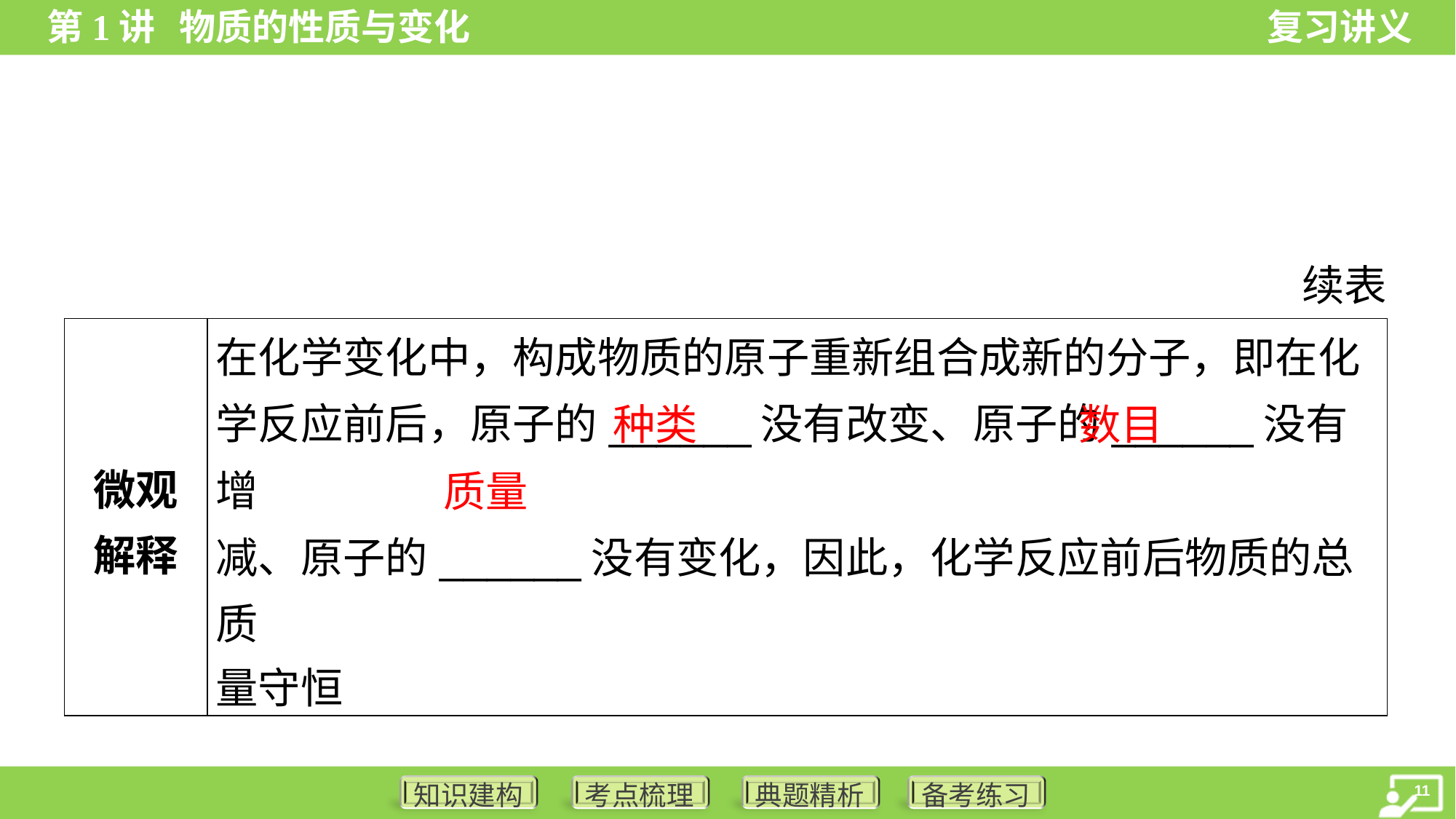

续表
| 微观 解释 | 在化学变化中，构成物质的原子重新组合成新的分子，即在化 学反应前后，原子的\_\_\_\_\_\_没有改变、原子的\_\_\_\_\_\_没有增 减、原子的\_\_\_\_\_\_没有变化，因此，化学反应前后物质的总质 量守恒 |
| --- | --- |
种类
数目
质量